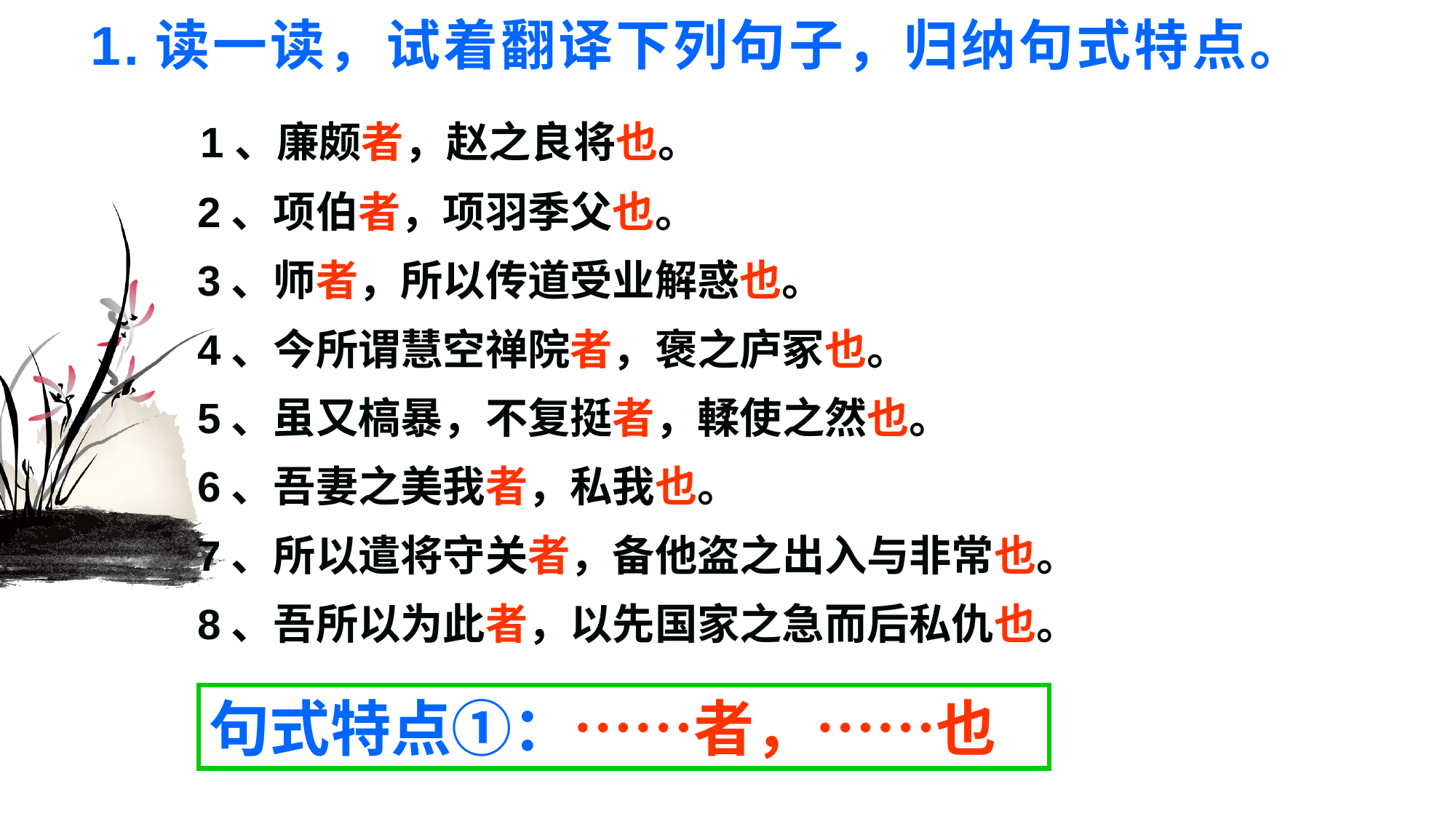

# 1.读一读，试着翻译下列句子，归纳句式特点。
  1、廉颇者，赵之良将也。
  2、项伯者，项羽季父也。
  3、师者，所以传道受业解惑也。
  4、今所谓慧空禅院者，褒之庐冢也。
  5、虽又槁暴，不复挺者，輮使之然也。
  6、吾妻之美我者，私我也。
  7、所以遣将守关者，备他盗之出入与非常也。
  8、吾所以为此者，以先国家之急而后私仇也。
句式特点①：……者，……也